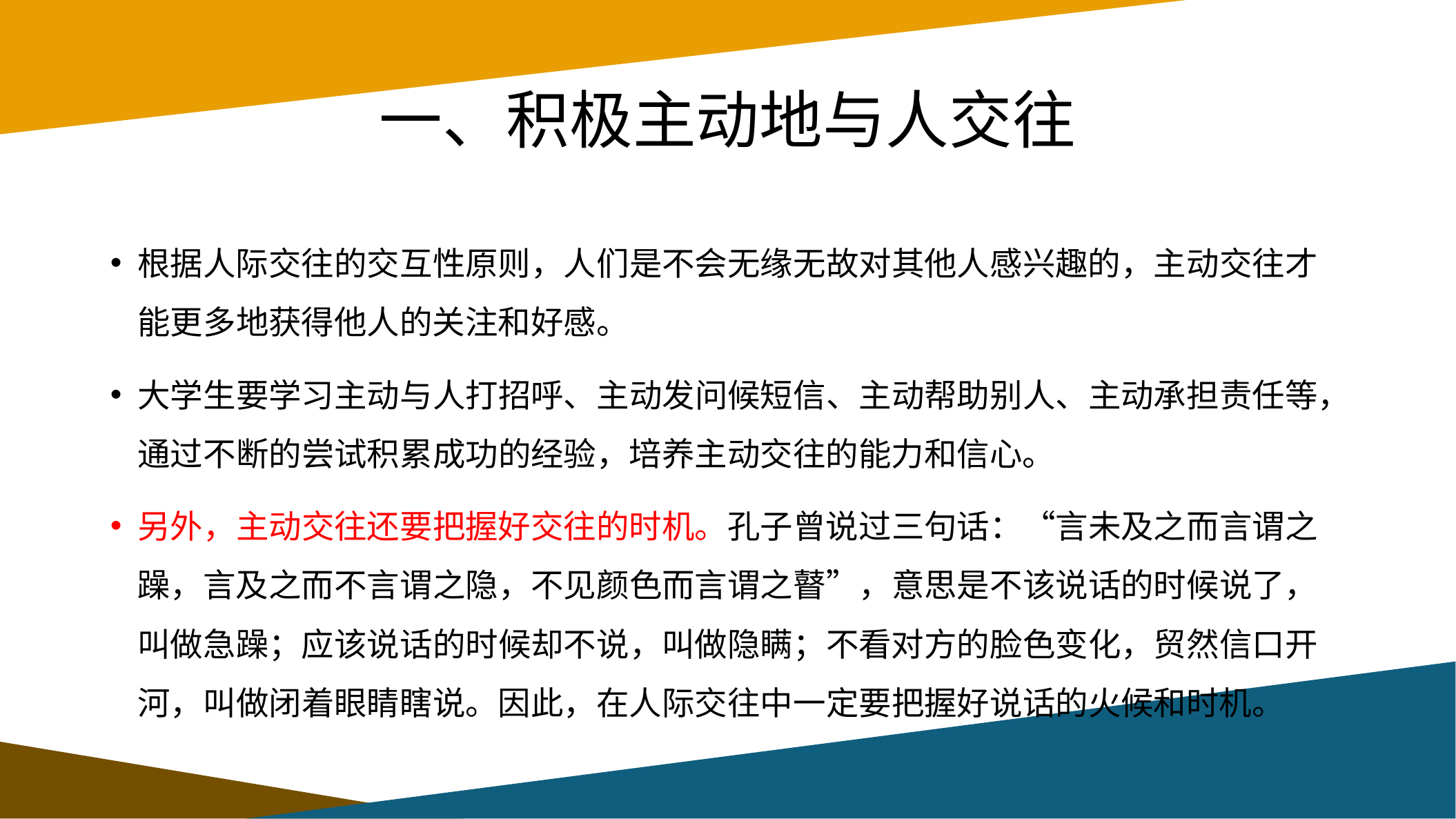

# 一、积极主动地与人交往
根据人际交往的交互性原则，人们是不会无缘无故对其他人感兴趣的，主动交往才能更多地获得他人的关注和好感。
大学生要学习主动与人打招呼、主动发问候短信、主动帮助别人、主动承担责任等，通过不断的尝试积累成功的经验，培养主动交往的能力和信心。
另外，主动交往还要把握好交往的时机。孔子曾说过三句话：“言未及之而言谓之躁，言及之而不言谓之隐，不见颜色而言谓之瞽”，意思是不该说话的时候说了，叫做急躁；应该说话的时候却不说，叫做隐瞒；不看对方的脸色变化，贸然信口开河，叫做闭着眼睛瞎说。因此，在人际交往中一定要把握好说话的火候和时机。